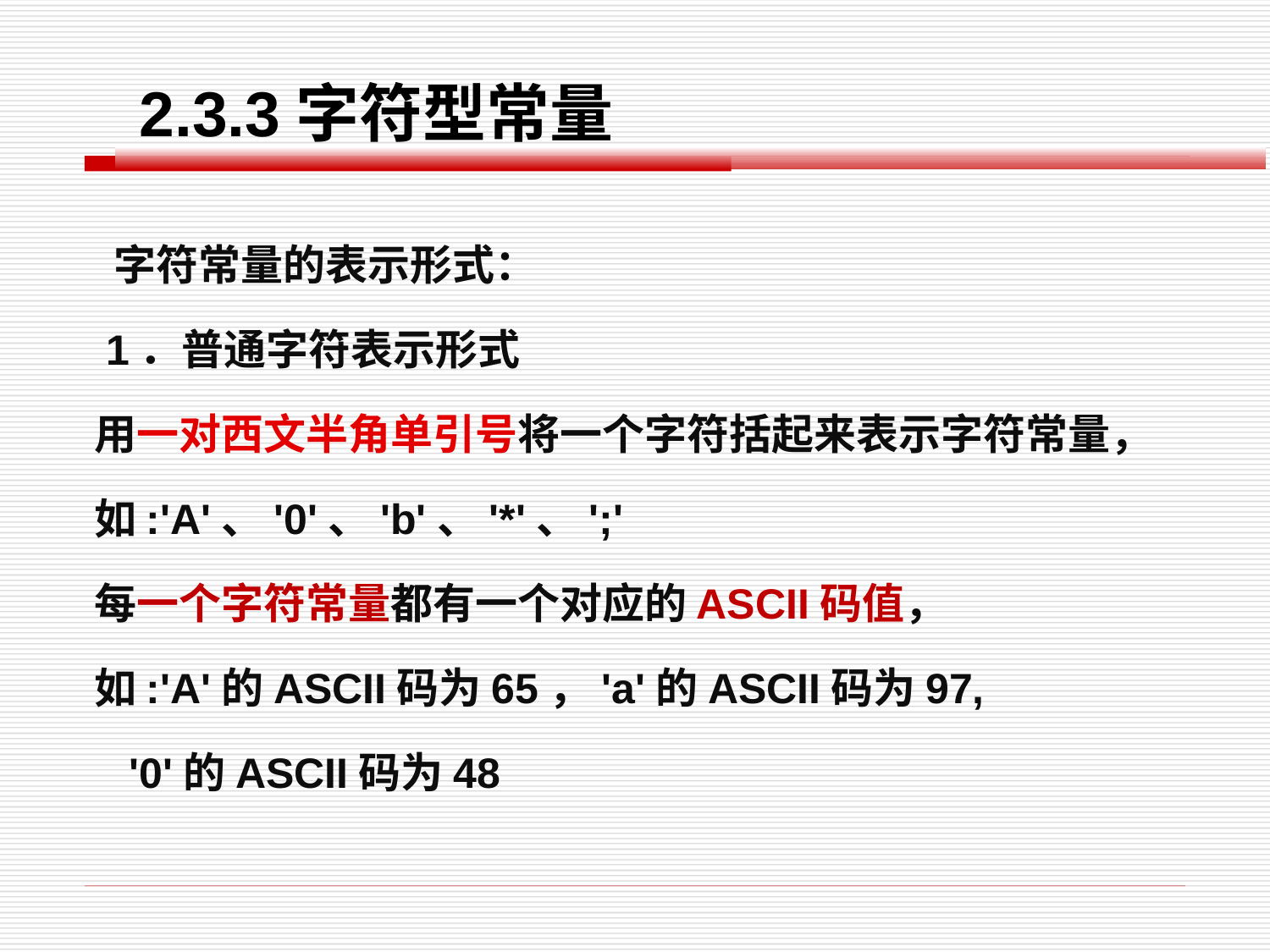

2.3.3字符型常量

 字符常量的表示形式：
 1．普通字符表示形式
用一对西文半角单引号将一个字符括起来表示字符常量，
如:'A'、'0'、'b'、'*'、';'
每一个字符常量都有一个对应的ASCII码值，
如:'A'的ASCII码为65，'a'的ASCII码为97,
   '0'的ASCII码为48